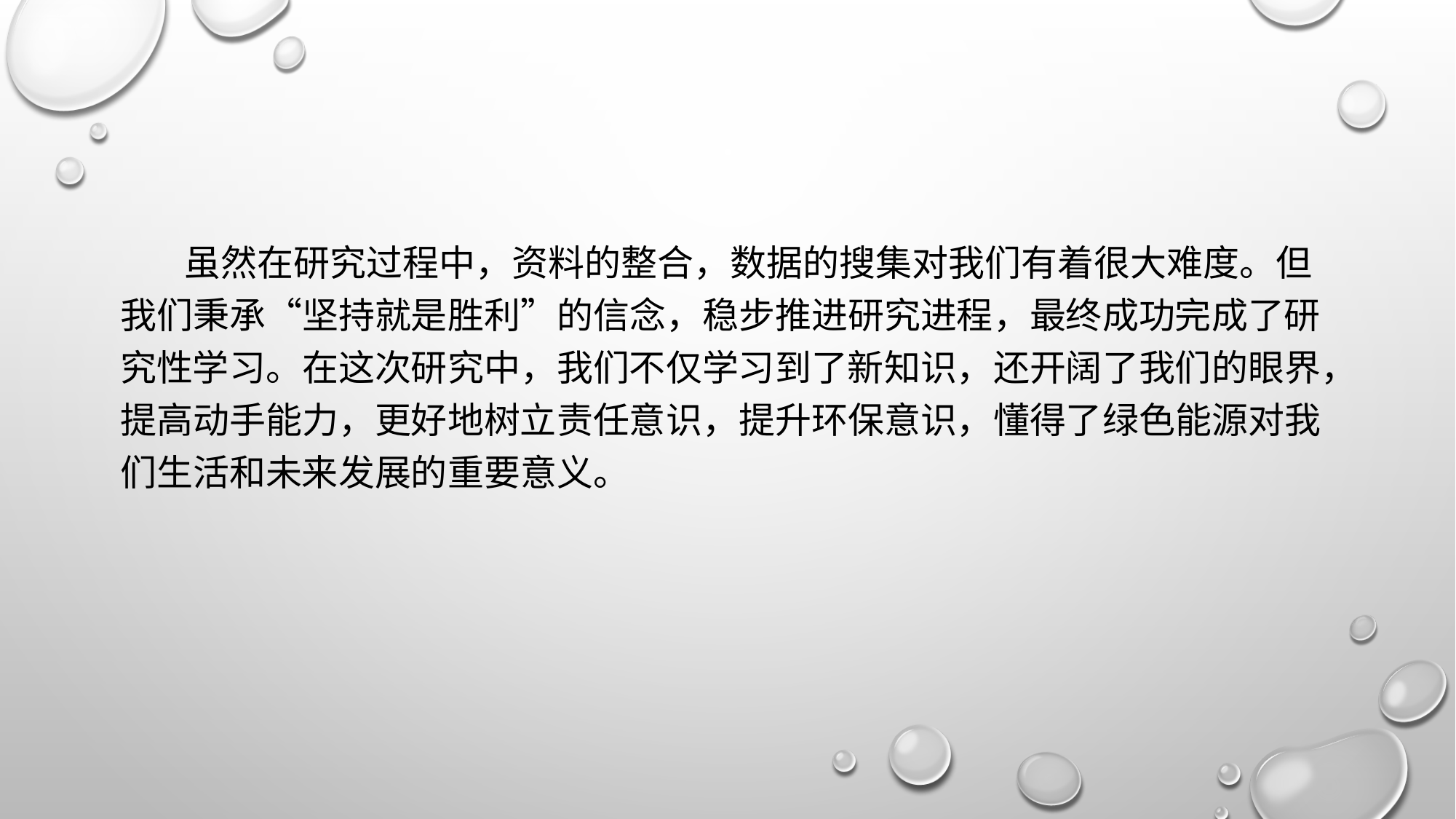

虽然在研究过程中，资料的整合，数据的搜集对我们有着很大难度。但我们秉承“坚持就是胜利”的信念，稳步推进研究进程，最终成功完成了研究性学习。在这次研究中，我们不仅学习到了新知识，还开阔了我们的眼界，提高动手能力，更好地树立责任意识，提升环保意识，懂得了绿色能源对我们生活和未来发展的重要意义。